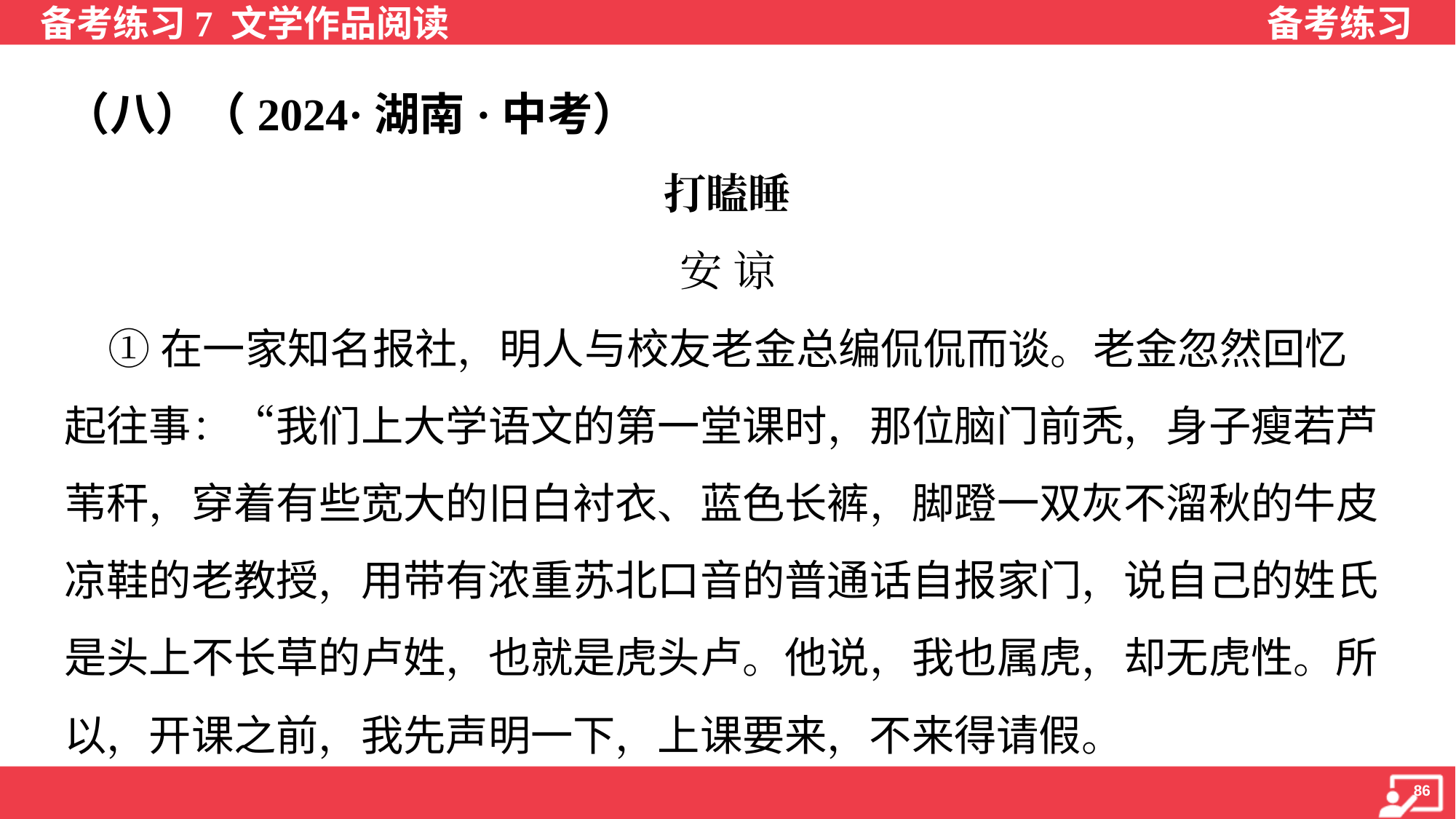

（八）（2024·湖南·中考）
打瞌睡
安 谅
    ①在一家知名报社，明人与校友老金总编侃侃而谈。老金忽然回忆
起往事：“我们上大学语文的第一堂课时，那位脑门前秃，身子瘦若芦
苇秆，穿着有些宽大的旧白衬衣、蓝色长裤，脚蹬一双灰不溜秋的牛皮
凉鞋的老教授，用带有浓重苏北口音的普通话自报家门，说自己的姓氏
是头上不长草的卢姓，也就是虎头卢。他说，我也属虎，却无虎性。所
以，开课之前，我先声明一下，上课要来，不来得请假。